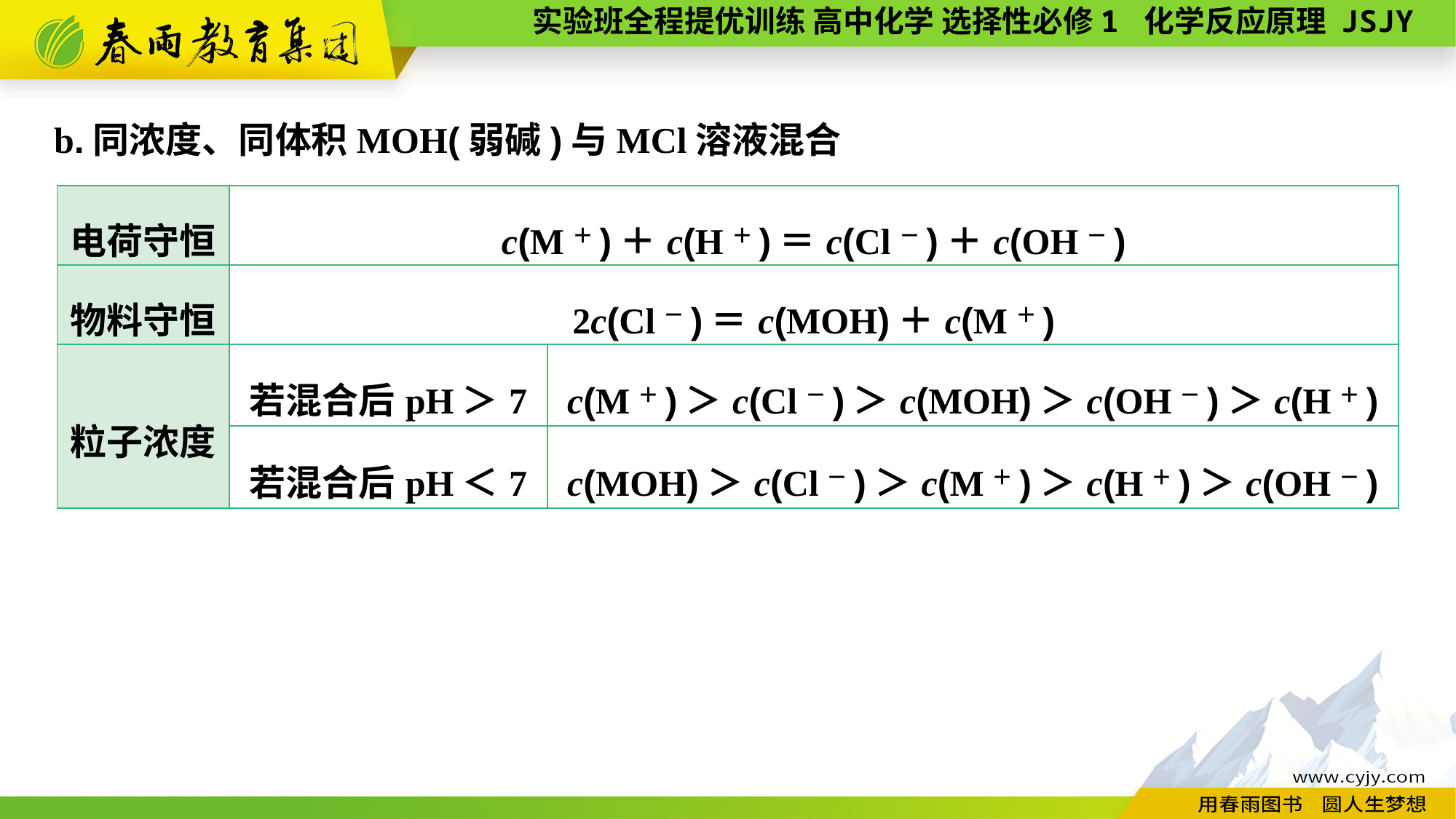

b.同浓度、同体积MOH(弱碱)与MCl溶液混合
| 电荷守恒 | c(M＋)＋c(H＋)＝c(Cl－)＋c(OH－) |  |
| --- | --- | --- |
| 物料守恒 | 2c(Cl－)＝c(MOH)＋c(M＋) |  |
| 粒子浓度 | 若混合后pH＞7 | c(M＋)＞c(Cl－)＞c(MOH)＞c(OH－)＞c(H＋) |
|  | 若混合后pH＜7 | c(MOH)＞c(Cl－)＞c(M＋)＞c(H＋)＞c(OH－) |